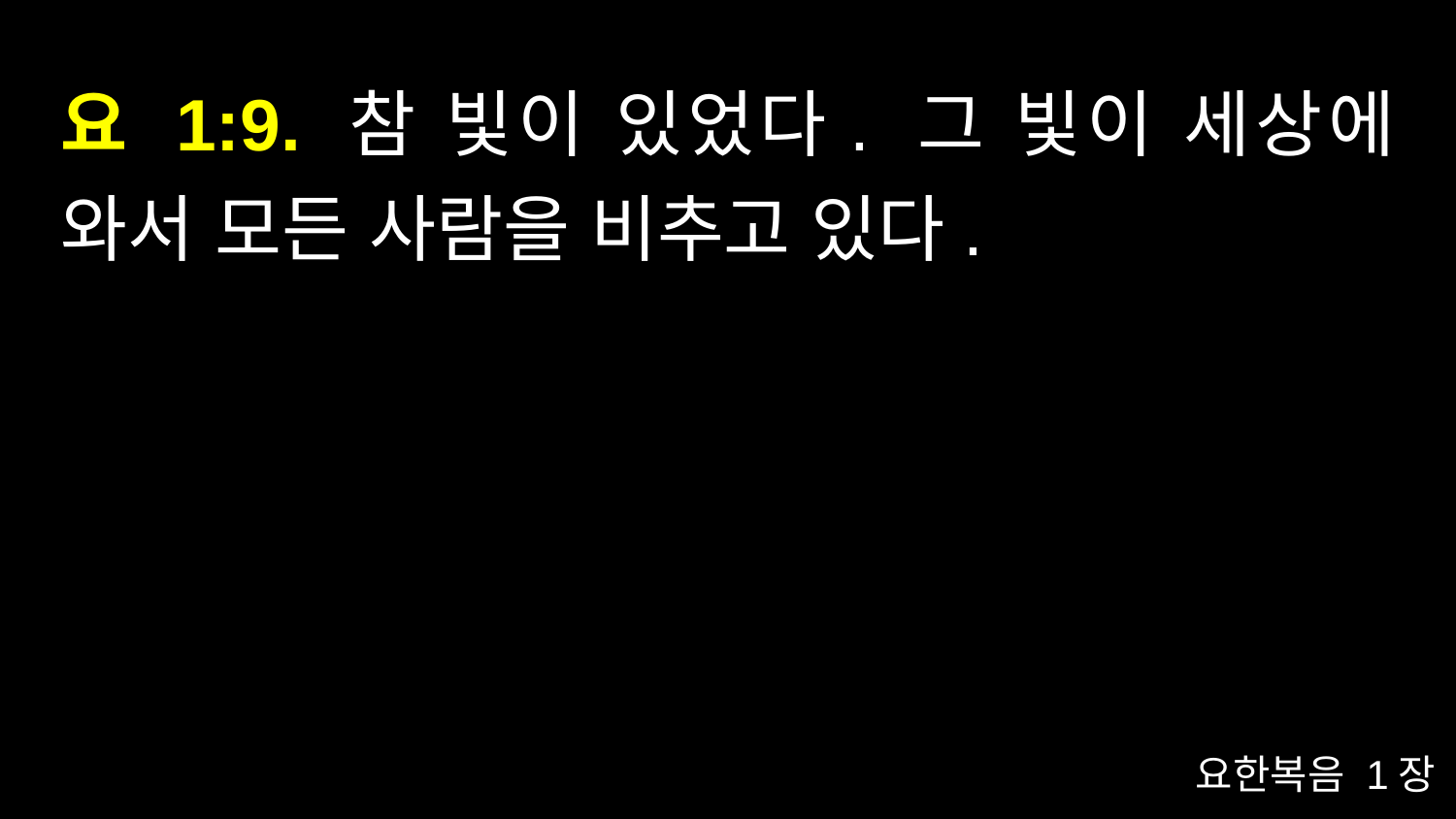

# 요 1:9. 참 빛이 있었다. 그 빛이 세상에 와서 모든 사람을 비추고 있다.
요한복음 1장